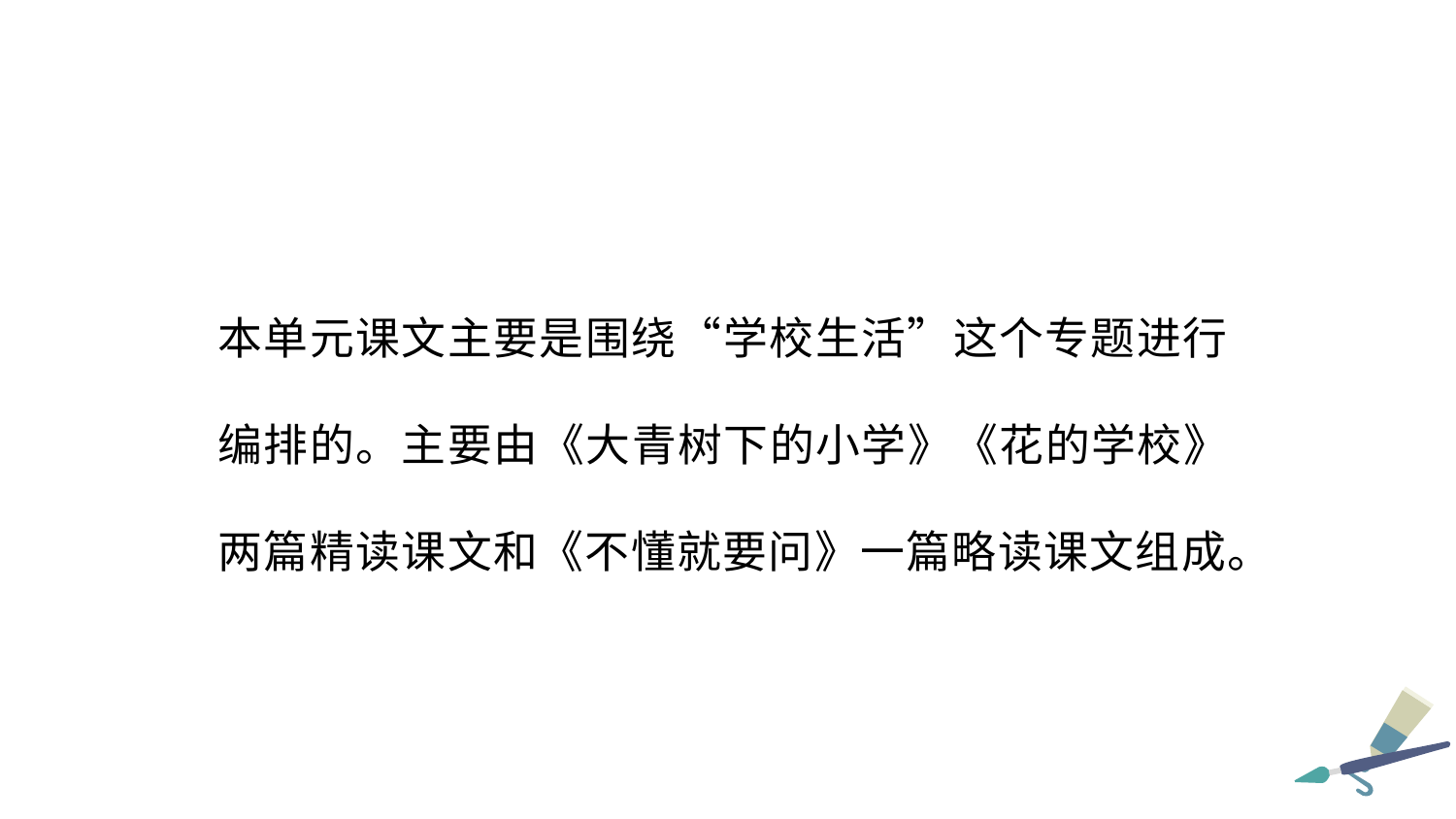

本单元课文主要是围绕“学校生活”这个专题进行编排的。主要由《大青树下的小学》《花的学校》两篇精读课文和《不懂就要问》一篇略读课文组成。